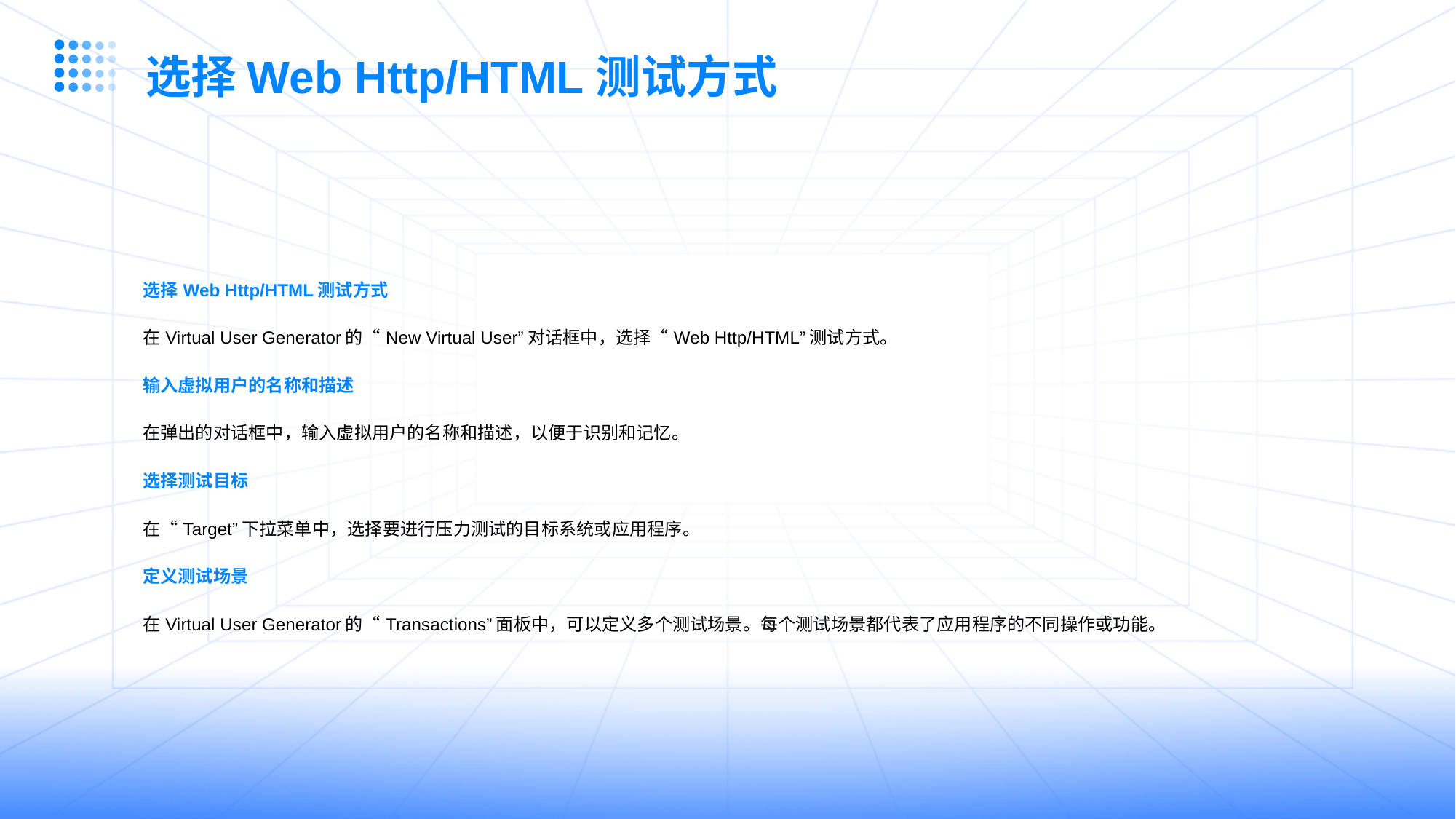

选择Web Http/HTML测试方式

选择Web Http/HTML测试方式
在Virtual User Generator的“New Virtual User”对话框中，选择“Web Http/HTML”测试方式。
输入虚拟用户的名称和描述
在弹出的对话框中，输入虚拟用户的名称和描述，以便于识别和记忆。
选择测试目标
在“Target”下拉菜单中，选择要进行压力测试的目标系统或应用程序。
定义测试场景
在Virtual User Generator的“Transactions”面板中，可以定义多个测试场景。每个测试场景都代表了应用程序的不同操作或功能。